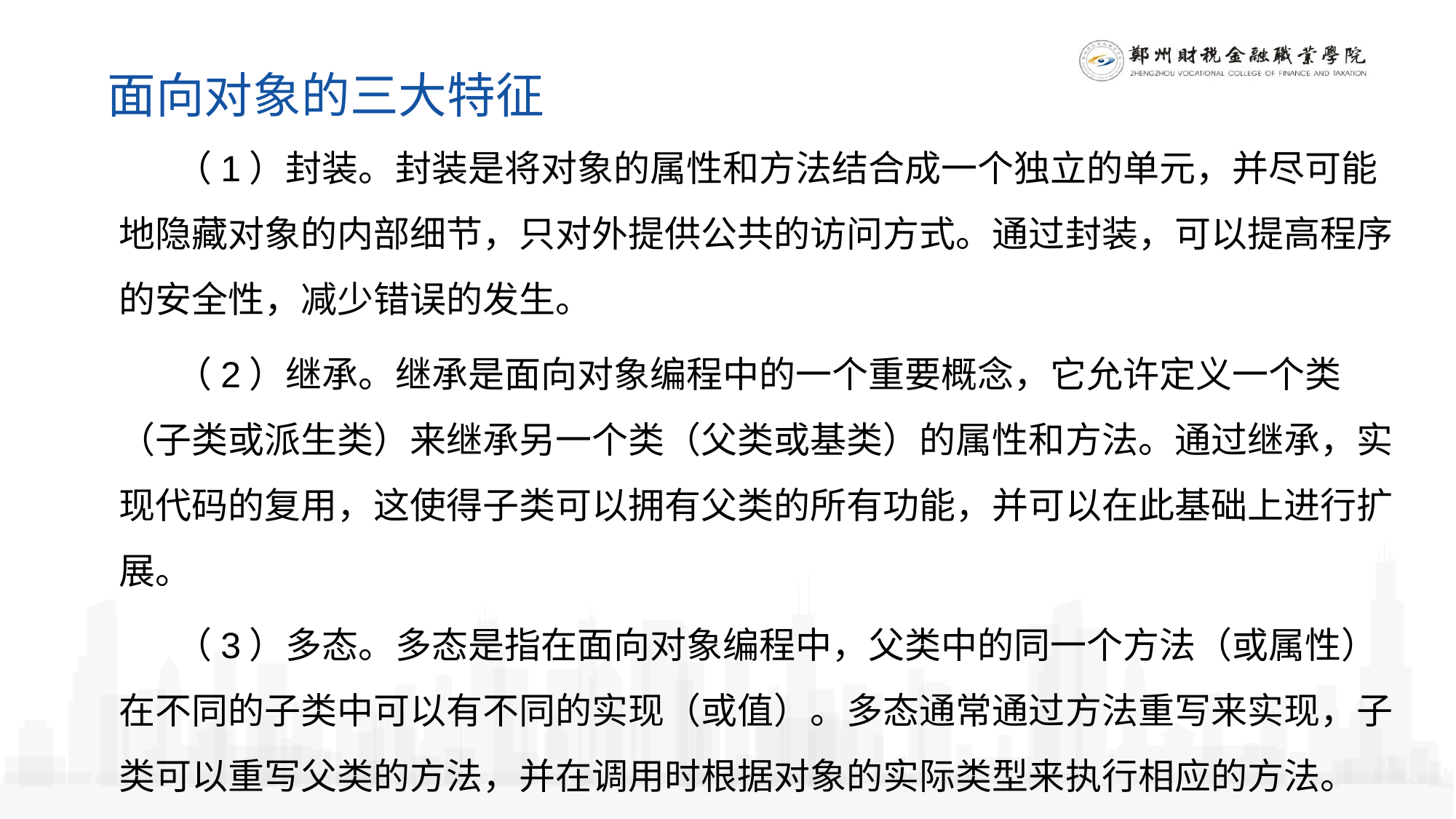

面向对象的三大特征
 （1）封装。封装是将对象的属性和方法结合成一个独立的单元，并尽可能地隐藏对象的内部细节，只对外提供公共的访问方式。通过封装，可以提高程序的安全性，减少错误的发生。
 （2）继承。继承是面向对象编程中的一个重要概念，它允许定义一个类（子类或派生类）来继承另一个类（父类或基类）的属性和方法。通过继承，实现代码的复用，这使得子类可以拥有父类的所有功能，并可以在此基础上进行扩展。
 （3）多态。多态是指在面向对象编程中，父类中的同一个方法（或属性）在不同的子类中可以有不同的实现（或值）。多态通常通过方法重写来实现，子类可以重写父类的方法，并在调用时根据对象的实际类型来执行相应的方法。